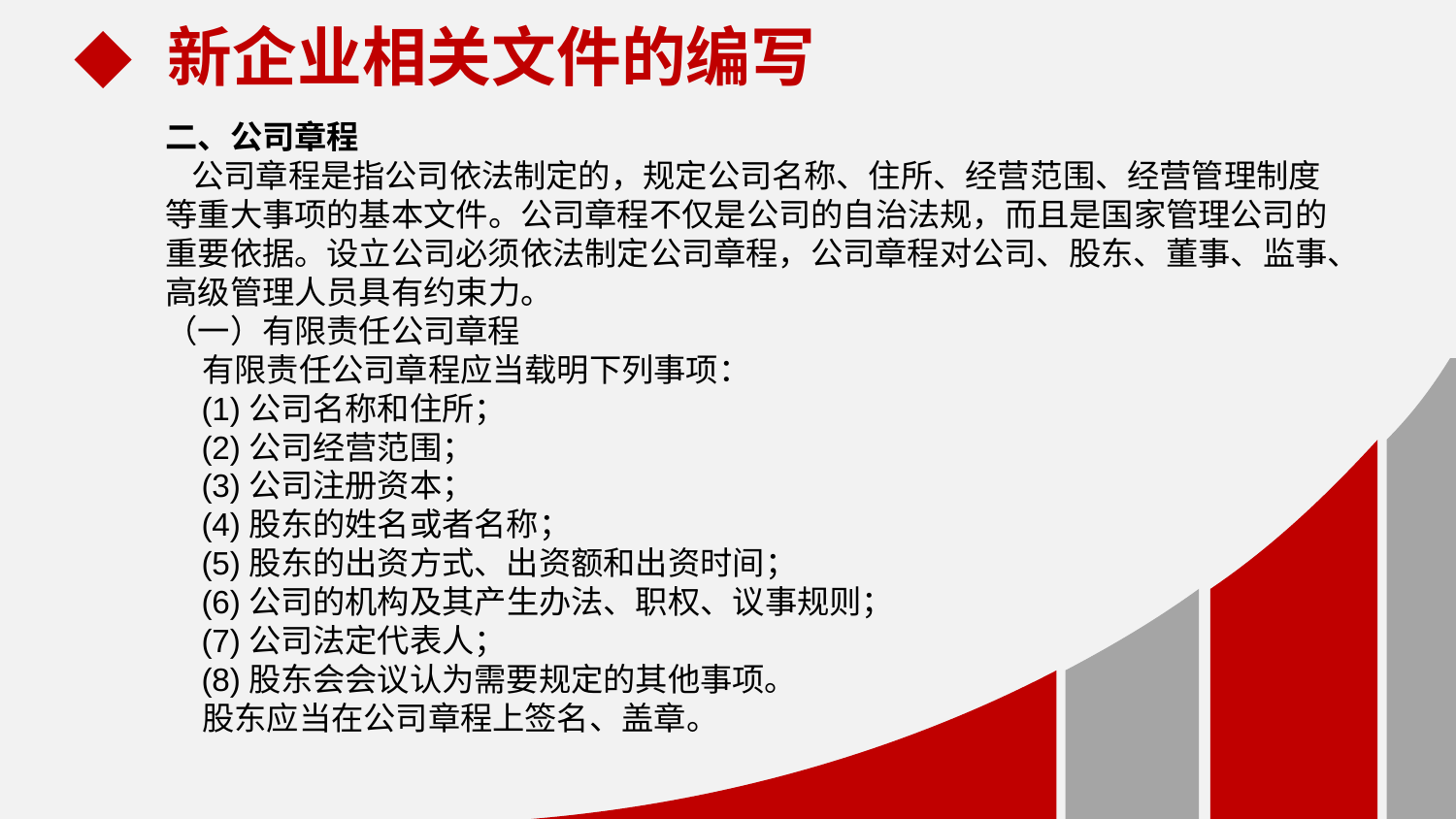

新企业相关文件的编写
二、公司章程
    公司章程是指公司依法制定的，规定公司名称、住所、经营范围、经营管理制度等重大事项的基本文件。公司章程不仅是公司的自治法规，而且是国家管理公司的重要依据。设立公司必须依法制定公司章程，公司章程对公司、股东、董事、监事、高级管理人员具有约束力。
（一）有限责任公司章程
    有限责任公司章程应当载明下列事项：
    (1)公司名称和住所；
    (2)公司经营范围；
    (3)公司注册资本；
    (4)股东的姓名或者名称；
    (5)股东的出资方式、出资额和出资时间；
    (6)公司的机构及其产生办法、职权、议事规则；
    (7)公司法定代表人；
    (8)股东会会议认为需要规定的其他事项。
    股东应当在公司章程上签名、盖章。